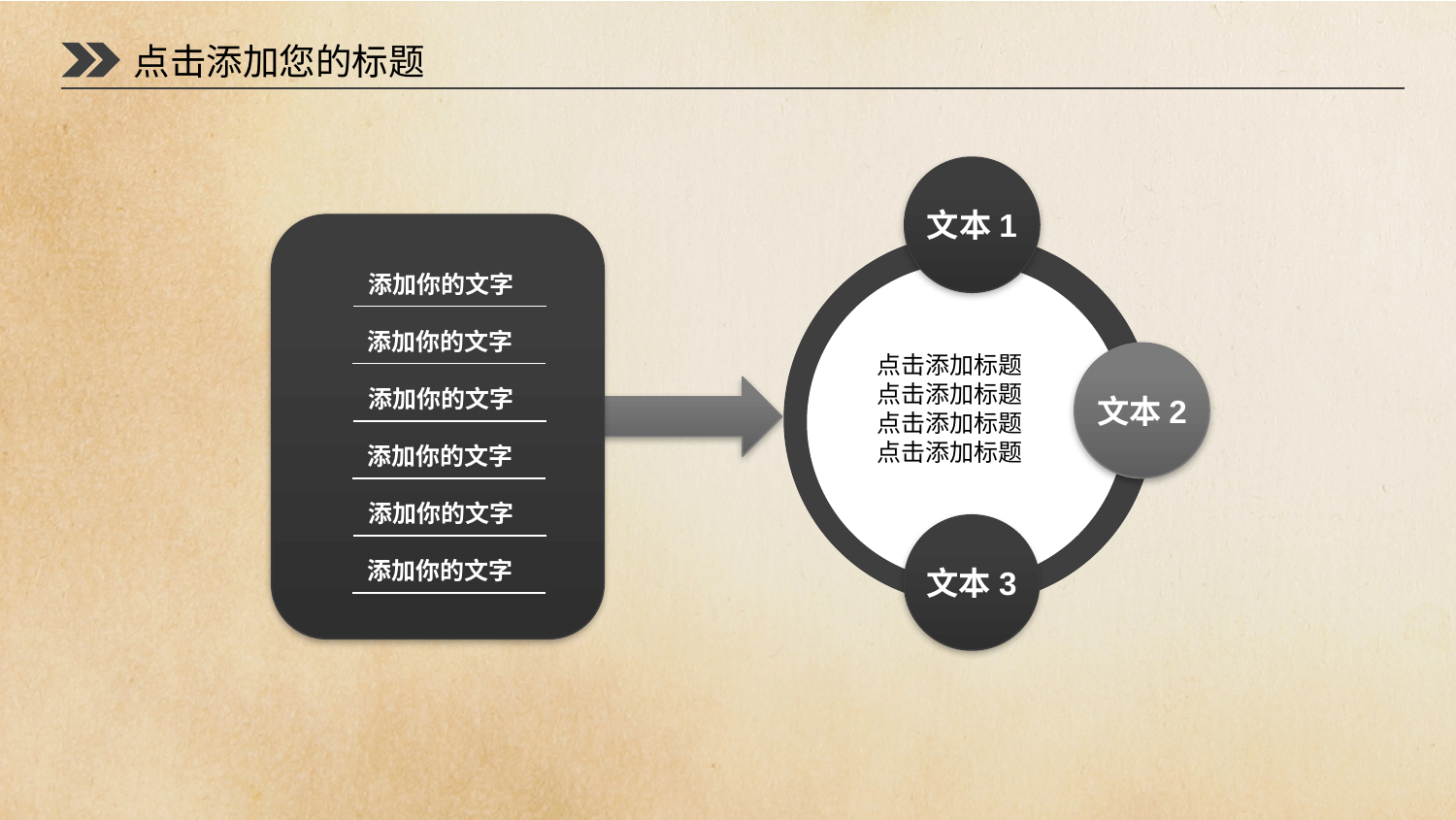

点击添加您的标题

文本1

添加你的文字

添加你的文字
点击添加标题点击添加标题点击添加标题点击添加标题

添加你的文字
文本2
添加你的文字
添加你的文字

添加你的文字
文本3